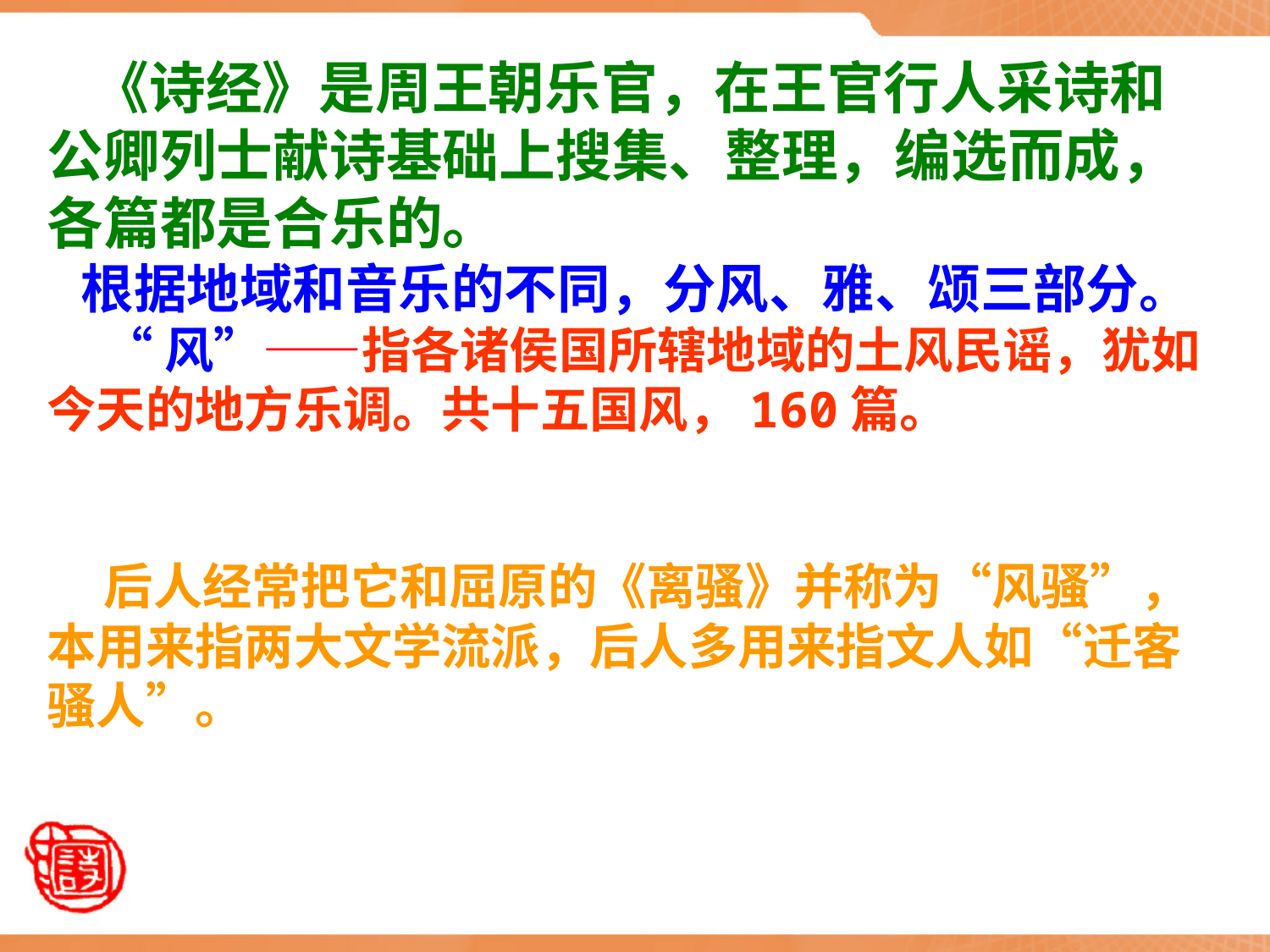

《诗经》是周王朝乐官，在王官行人采诗和公卿列士献诗基础上搜集、整理，编选而成，各篇都是合乐的。
根据地域和音乐的不同，分风、雅、颂三部分。
     “风”——指各诸侯国所辖地域的土风民谣，犹如今天的地方乐调。共十五国风，160篇。

    后人经常把它和屈原的《离骚》并称为“风骚”，本用来指两大文学流派，后人多用来指文人如“迁客骚人”。